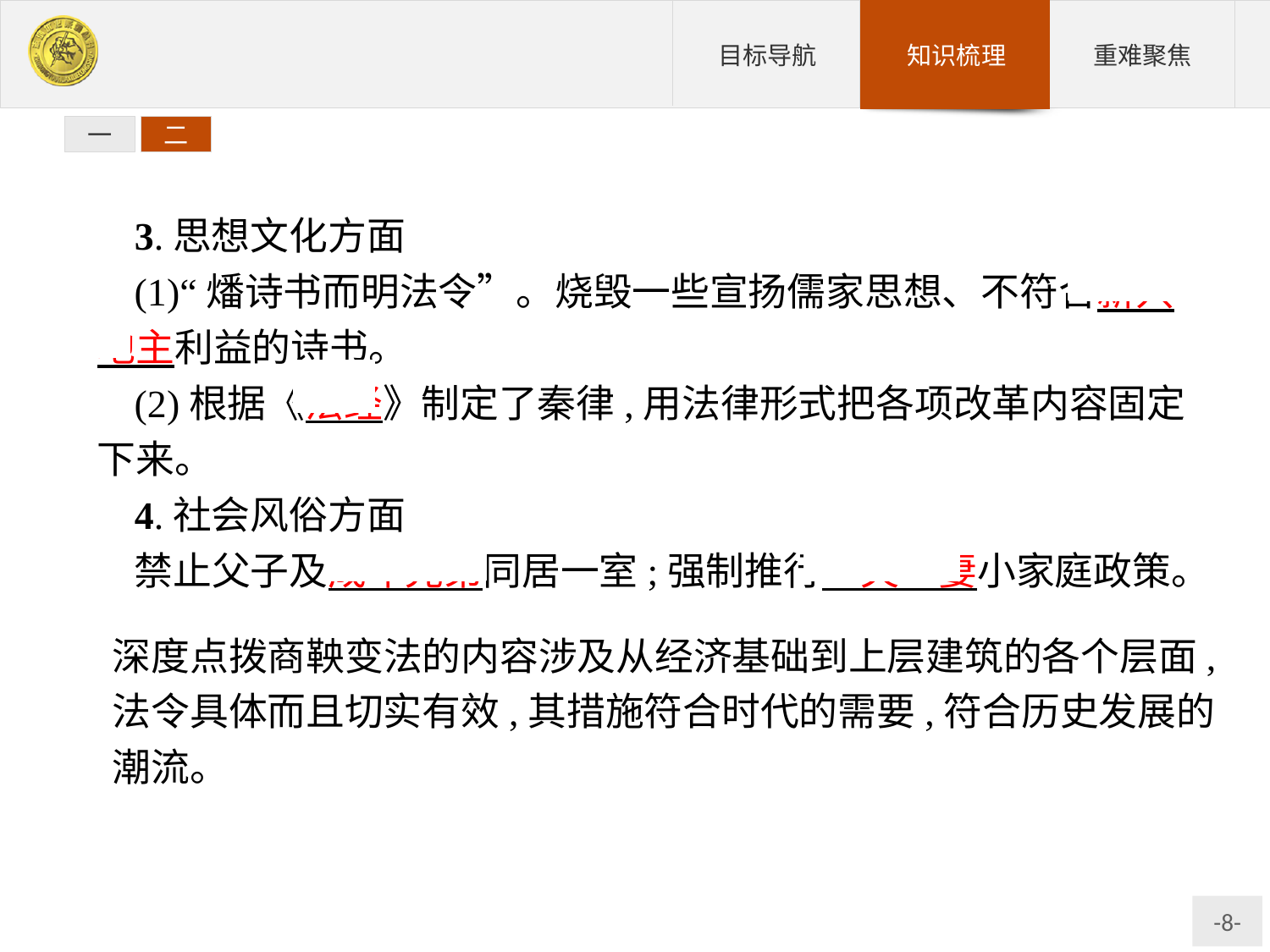

一
二
3.思想文化方面
(1)“燔诗书而明法令”。烧毁一些宣扬儒家思想、不符合新兴地主利益的诗书。
(2)根据《法经》制定了秦律,用法律形式把各项改革内容固定下来。
4.社会风俗方面
禁止父子及成年兄弟同居一室;强制推行一夫一妻小家庭政策。

深度点拨商鞅变法的内容涉及从经济基础到上层建筑的各个层面,法令具体而且切实有效,其措施符合时代的需要,符合历史发展的潮流。